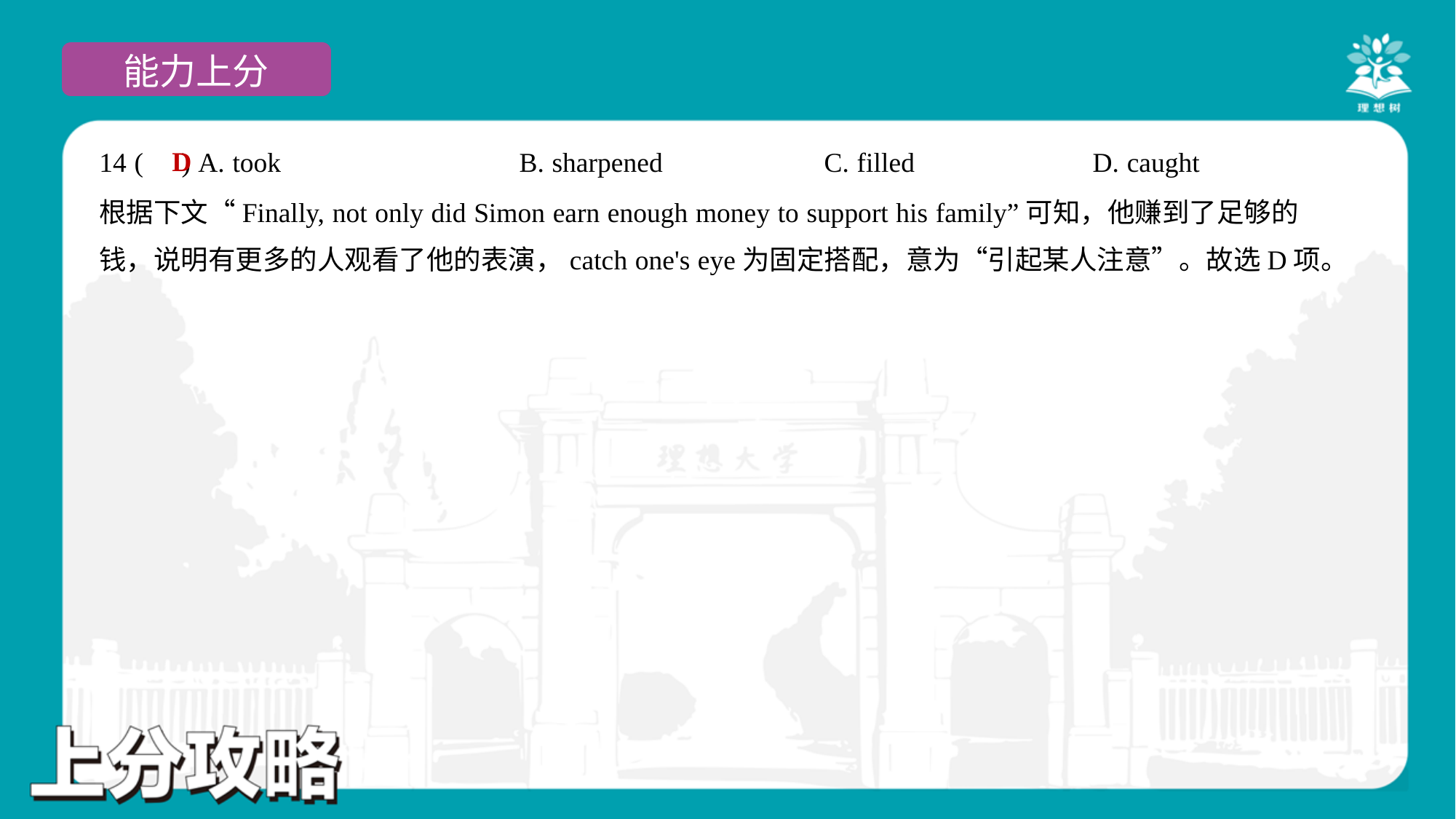

D
14 (     ) A. took	B. sharpened	C. filled	D. caught
根据下文“Finally, not only did Simon earn enough money to support his family”可知，他赚到了足够的
钱，说明有更多的人观看了他的表演，catch one's eye为固定搭配，意为“引起某人注意”。故选D项。